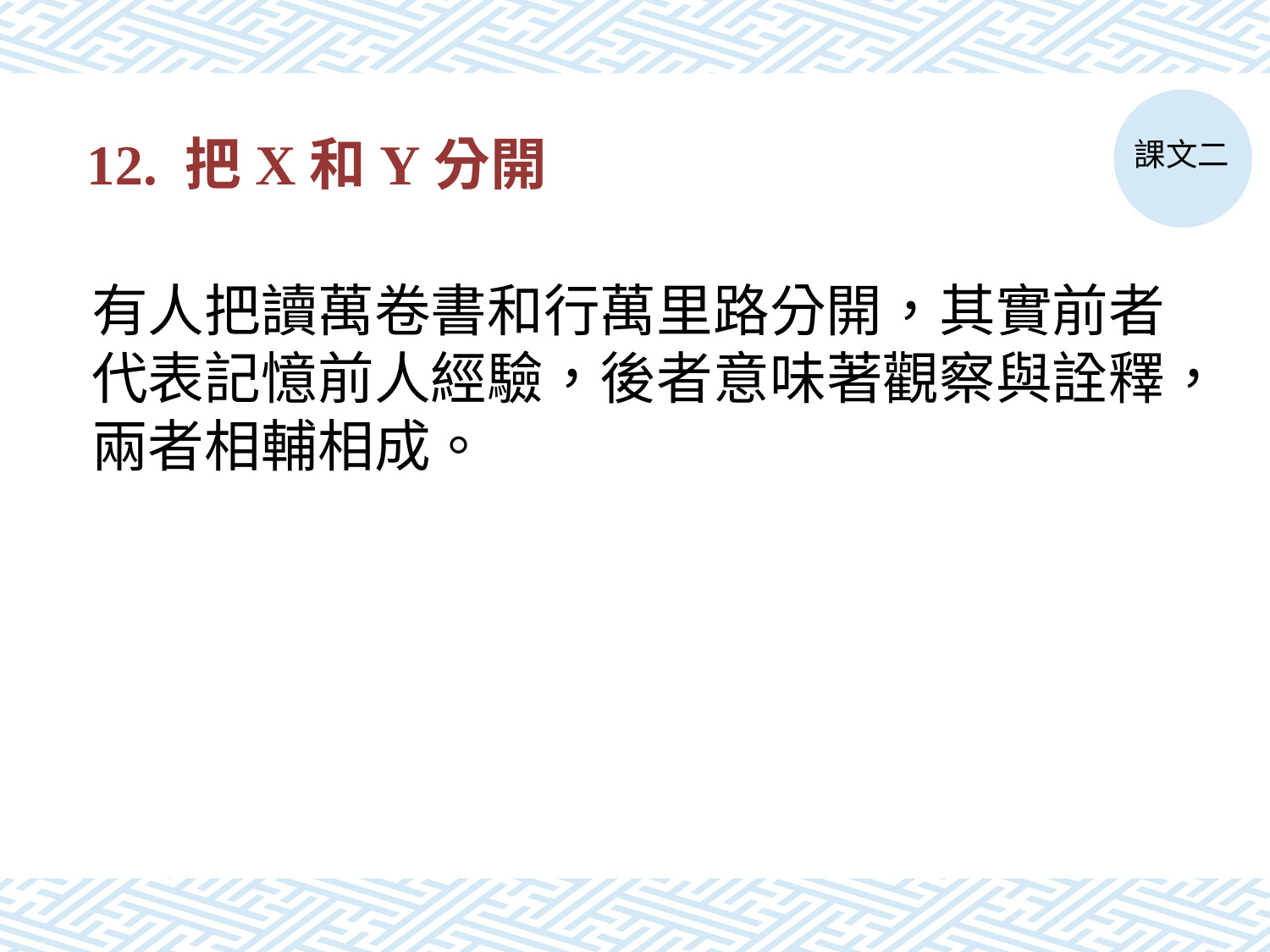

課文二
# 12. 把X和Y分開
有人把讀萬卷書和行萬里路分開，其實前者代表記憶前人經驗，後者意味著觀察與詮釋，兩者相輔相成。